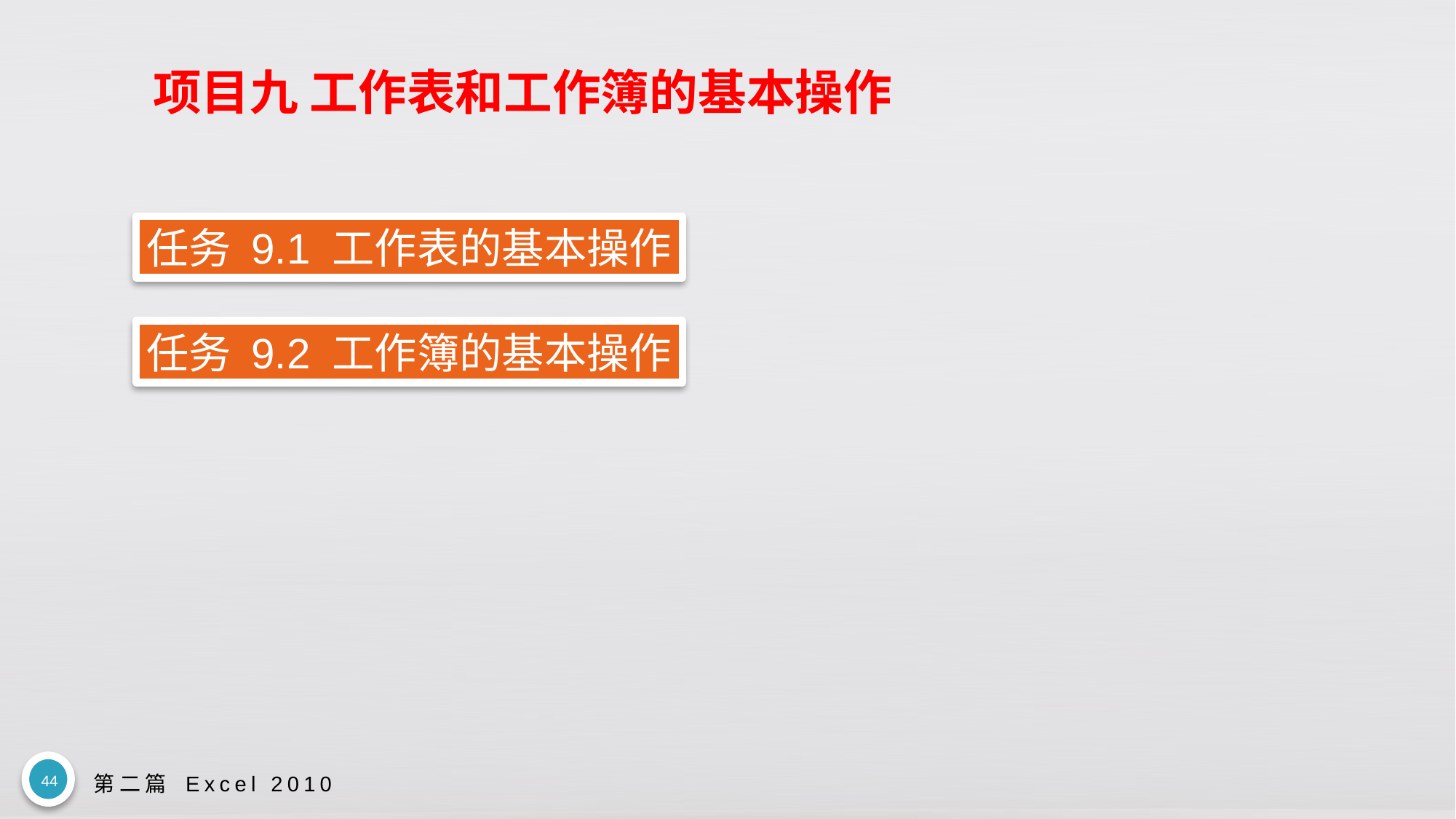

# 项目九 工作表和工作簿的基本操作
任务 9.1 工作表的基本操作
任务 9.2 工作簿的基本操作
44